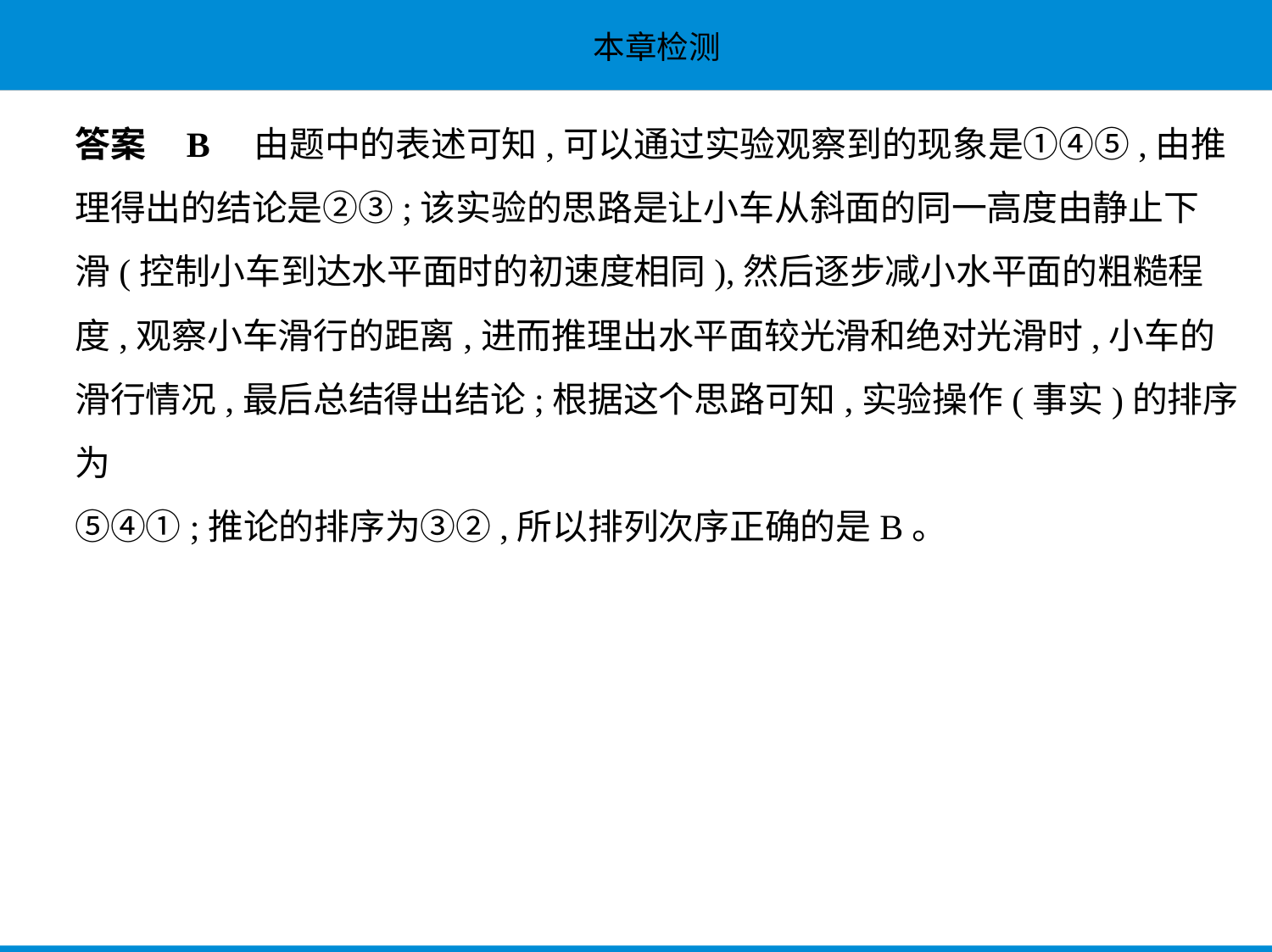

答案    B　由题中的表述可知,可以通过实验观察到的现象是①④⑤,由推
理得出的结论是②③;该实验的思路是让小车从斜面的同一高度由静止下
滑(控制小车到达水平面时的初速度相同),然后逐步减小水平面的粗糙程
度,观察小车滑行的距离,进而推理出水平面较光滑和绝对光滑时,小车的
滑行情况,最后总结得出结论;根据这个思路可知,实验操作(事实)的排序为
⑤④①;推论的排序为③②,所以排列次序正确的是B。